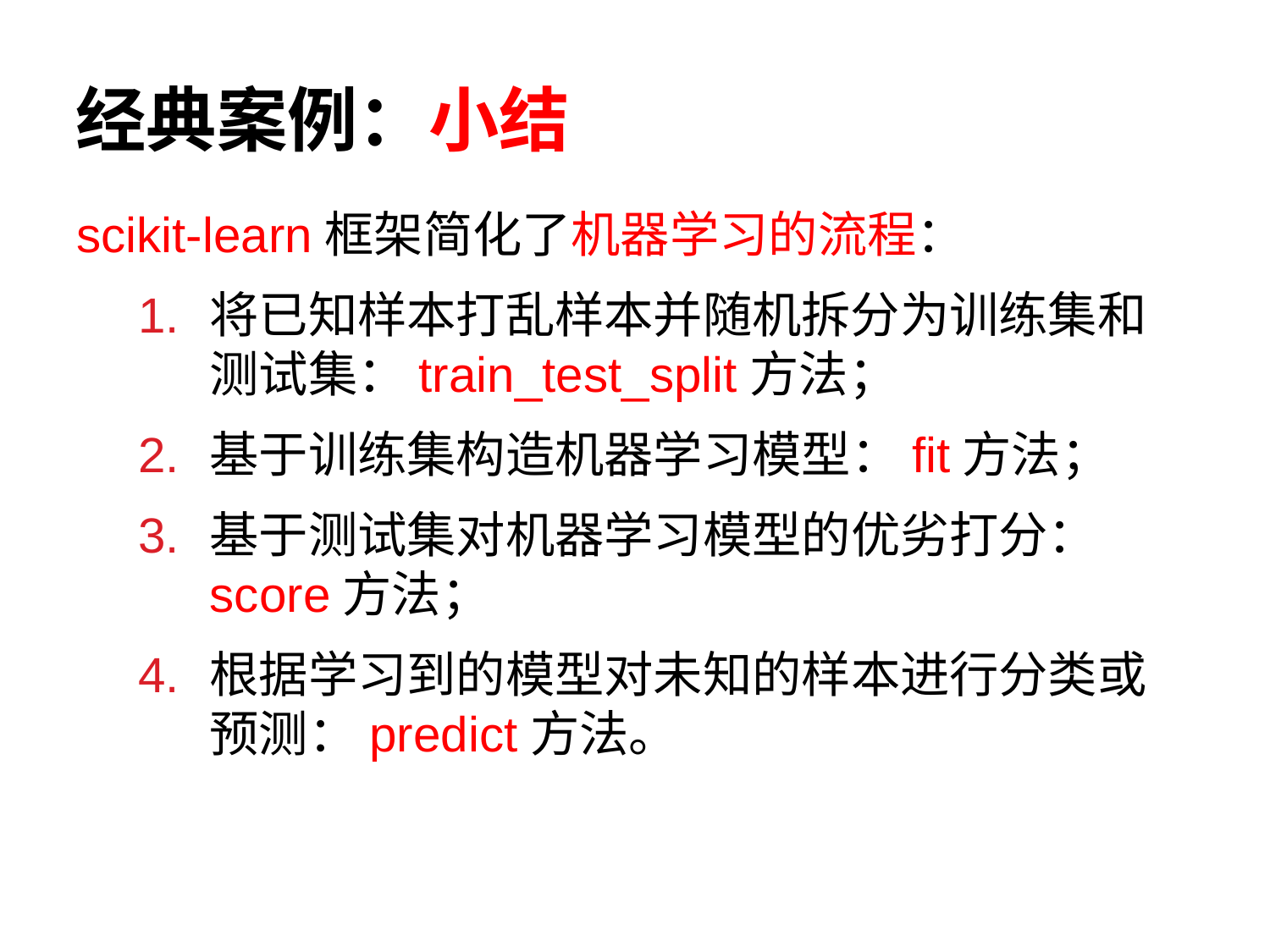

# 经典案例：小结
scikit-learn框架简化了机器学习的流程：
将已知样本打乱样本并随机拆分为训练集和测试集：train_test_split方法；
基于训练集构造机器学习模型：fit方法；
基于测试集对机器学习模型的优劣打分：score方法；
根据学习到的模型对未知的样本进行分类或预测：predict方法。